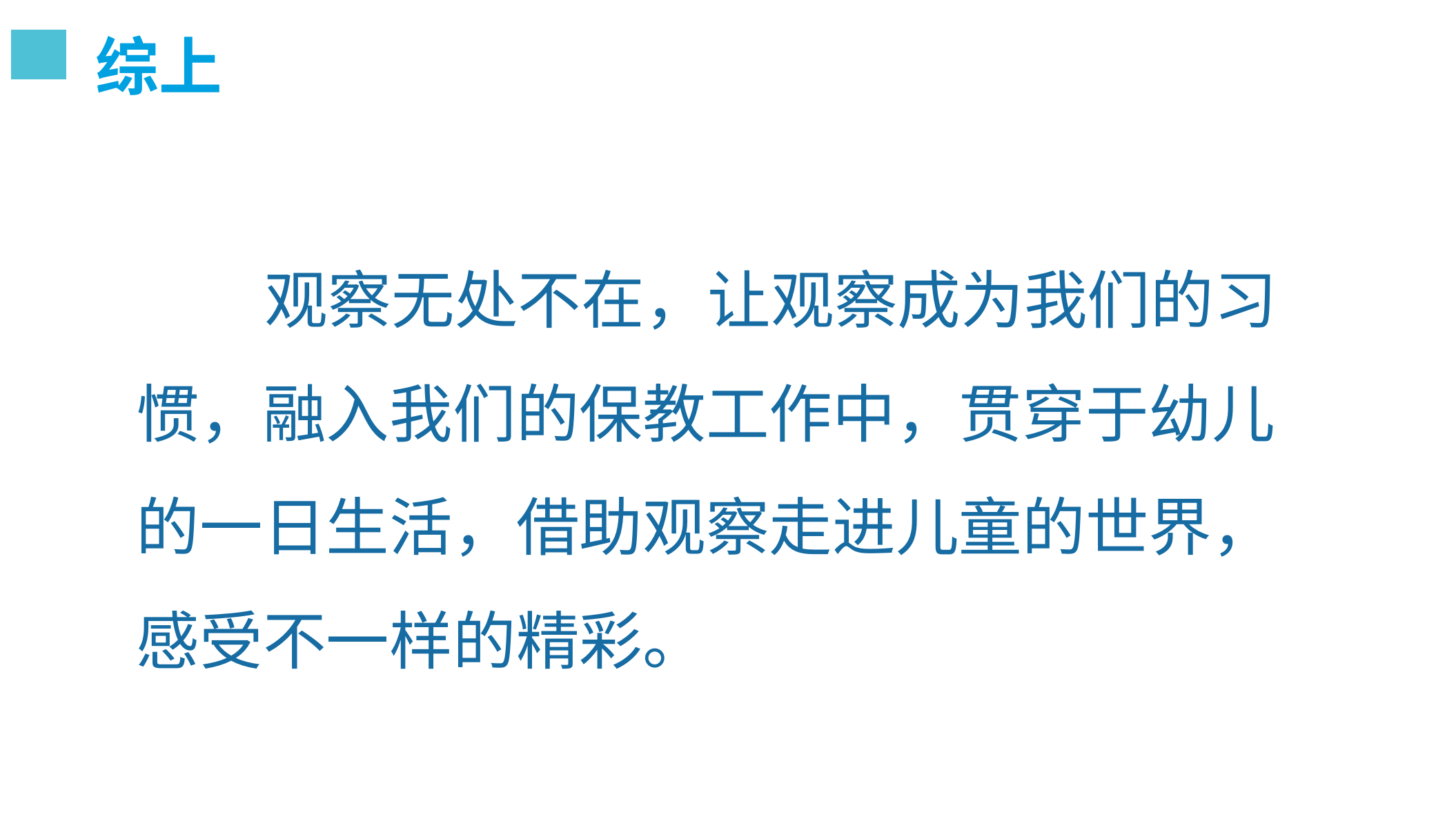

综上

        观察无处不在，让观察成为我们的习惯，融入我们的保教工作中，贯穿于幼儿的一日生活，借助观察走进儿童的世界，感受不一样的精彩。